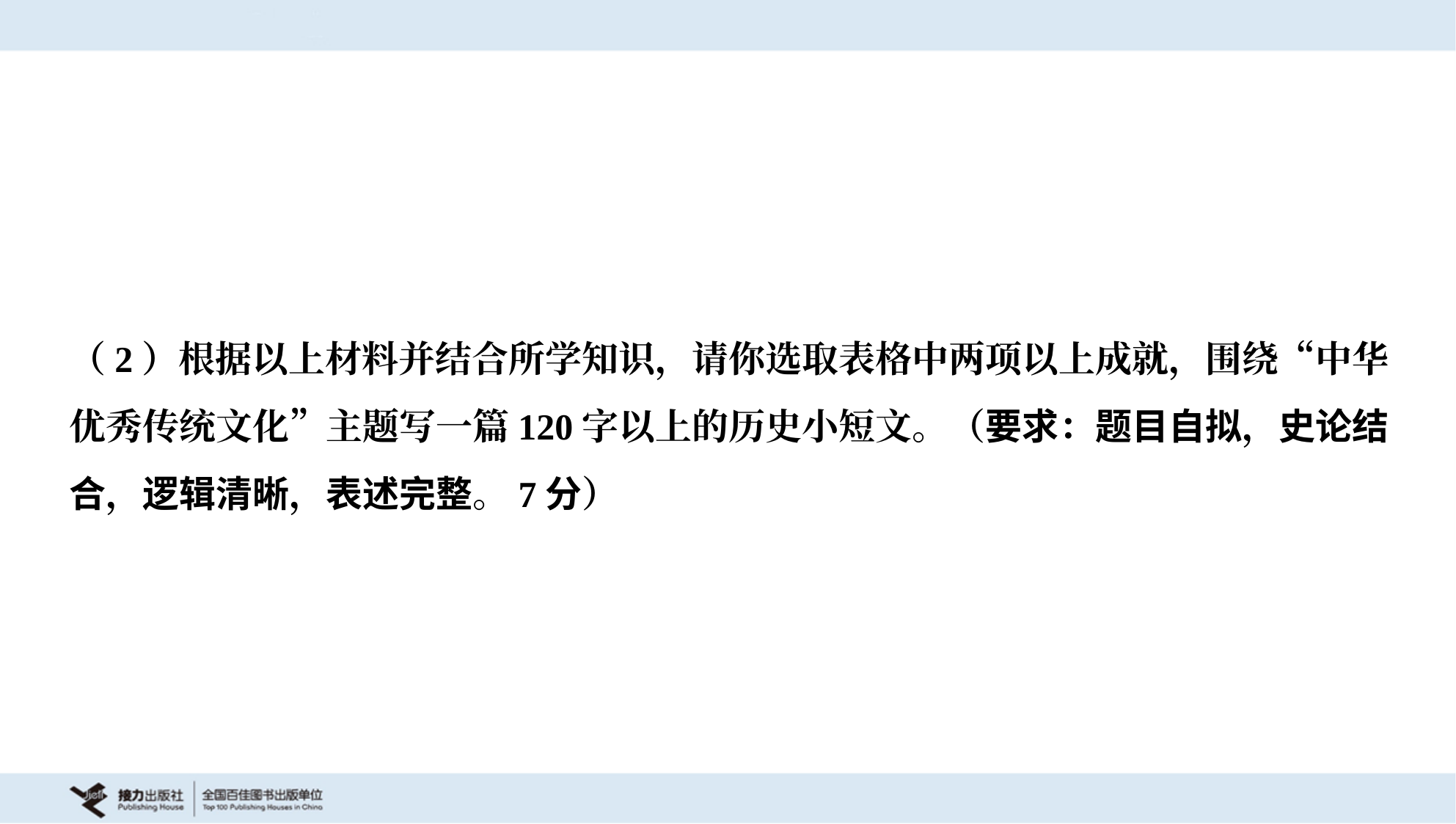

（2）根据以上材料并结合所学知识，请你选取表格中两项以上成就，围绕“中华
优秀传统文化”主题写一篇120字以上的历史小短文。（要求：题目自拟，史论结
合，逻辑清晰，表述完整。7分）